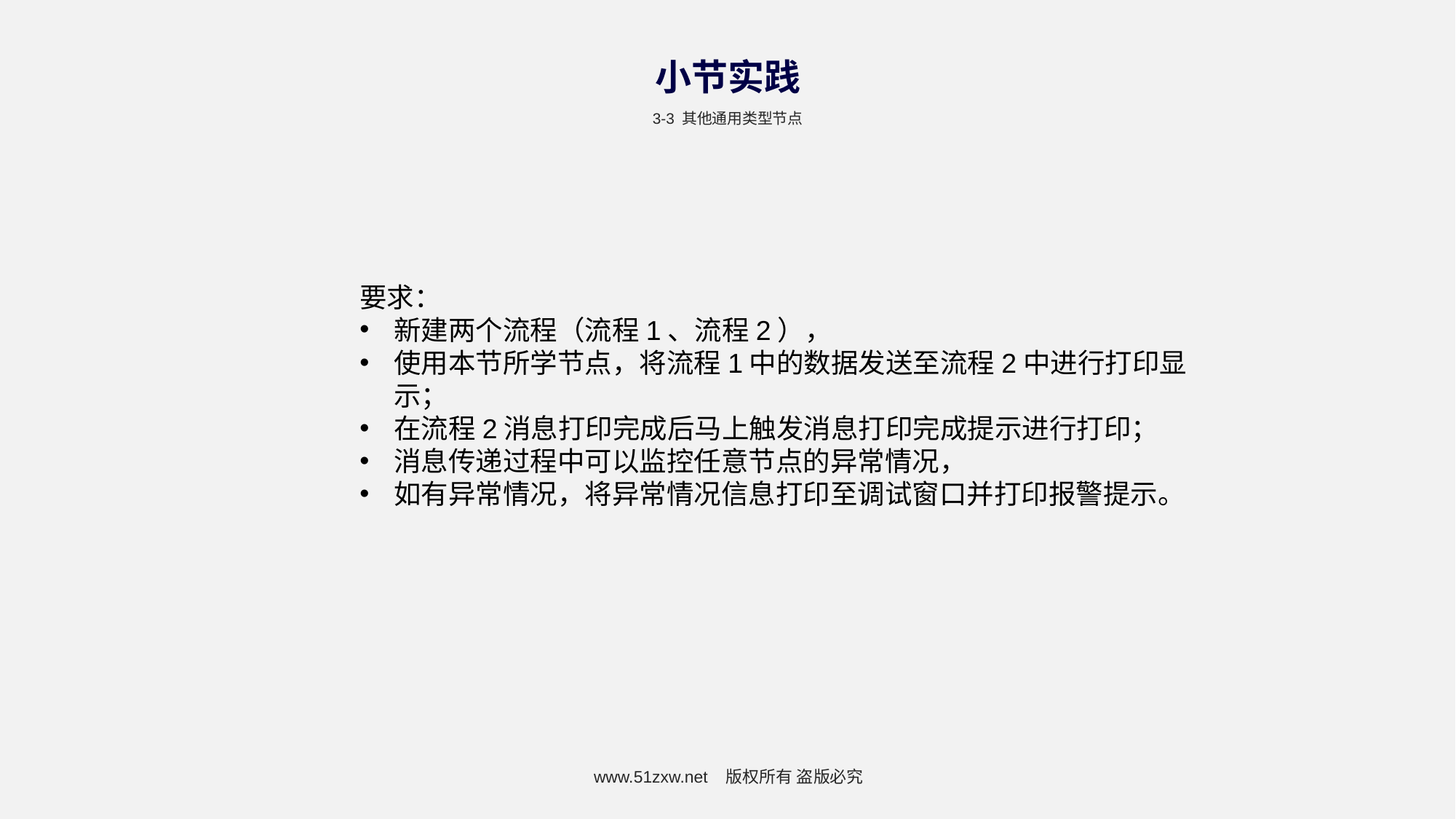

小节实践
3-3 其他通用类型节点
要求：
新建两个流程（流程1、流程2），
使用本节所学节点，将流程1中的数据发送至流程2中进行打印显示；
在流程2消息打印完成后马上触发消息打印完成提示进行打印；
消息传递过程中可以监控任意节点的异常情况，
如有异常情况，将异常情况信息打印至调试窗口并打印报警提示。
www.51zxw.net   版权所有 盗版必究